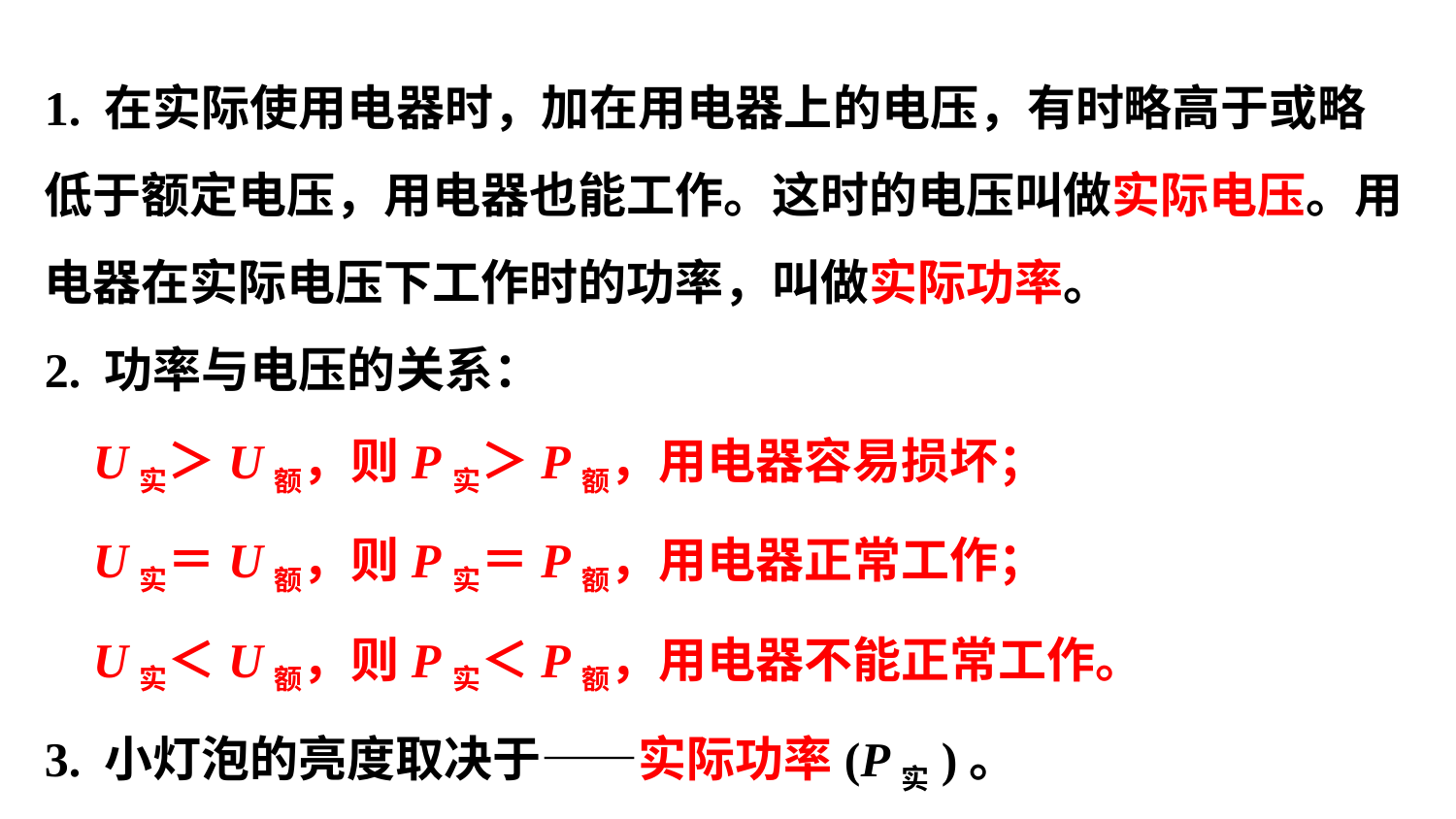

1. 在实际使用电器时，加在用电器上的电压，有时略高于或略低于额定电压，用电器也能工作。这时的电压叫做实际电压。用电器在实际电压下工作时的功率，叫做实际功率。
2. 功率与电压的关系：
    U实＞U额，则P实＞P额，用电器容易损坏；
    U实＝U额，则P实＝P额，用电器正常工作；
    U实＜U额，则P实＜P额，用电器不能正常工作。
3. 小灯泡的亮度取决于——实际功率(P实)。